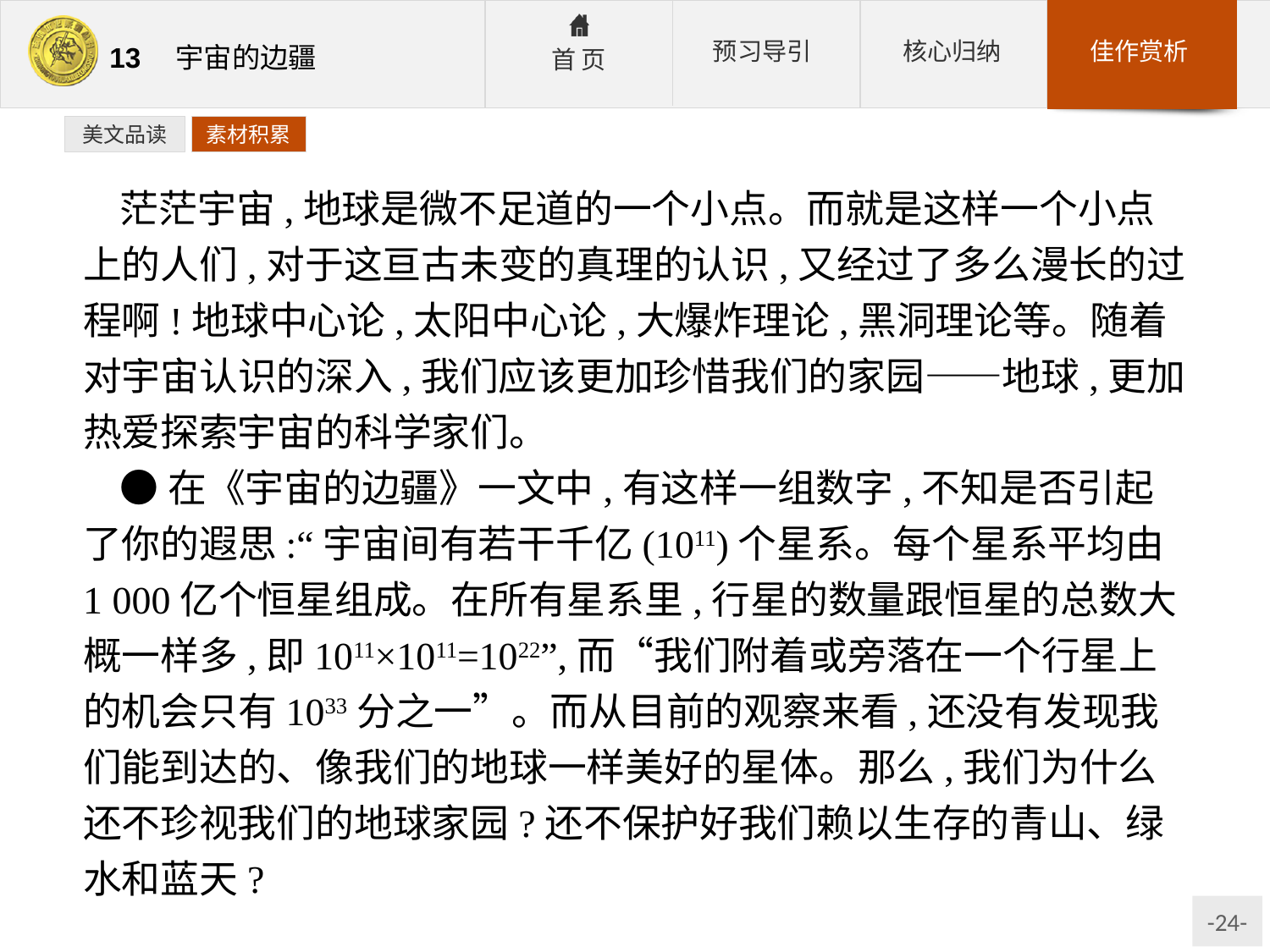

美文品读
素材积累
茫茫宇宙,地球是微不足道的一个小点。而就是这样一个小点上的人们,对于这亘古未变的真理的认识,又经过了多么漫长的过程啊!地球中心论,太阳中心论,大爆炸理论,黑洞理论等。随着对宇宙认识的深入,我们应该更加珍惜我们的家园——地球,更加热爱探索宇宙的科学家们。
●在《宇宙的边疆》一文中,有这样一组数字,不知是否引起了你的遐思:“宇宙间有若干千亿(1011)个星系。每个星系平均由1 000亿个恒星组成。在所有星系里,行星的数量跟恒星的总数大概一样多,即1011×1011=1022”,而“我们附着或旁落在一个行星上的机会只有1033分之一”。而从目前的观察来看,还没有发现我们能到达的、像我们的地球一样美好的星体。那么,我们为什么还不珍视我们的地球家园?还不保护好我们赖以生存的青山、绿水和蓝天?